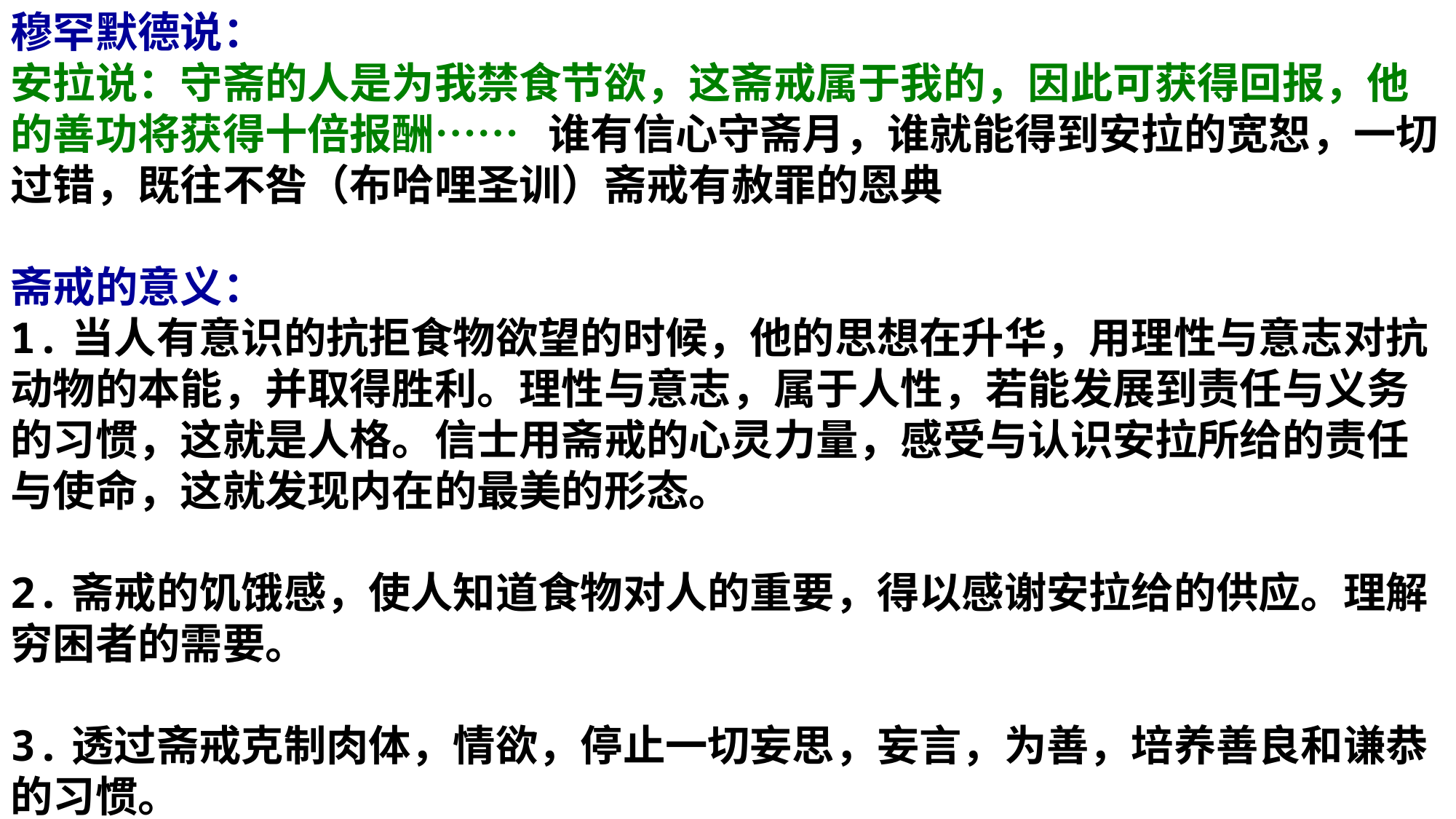

穆罕默德说：
安拉说：守斋的人是为我禁食节欲，这斋戒属于我的，因此可获得回报，他的善功将获得十倍报酬……   谁有信心守斋月，谁就能得到安拉的宽恕，一切过错，既往不咎（布哈哩圣训）斋戒有赦罪的恩典

斋戒的意义：
1.当人有意识的抗拒食物欲望的时候，他的思想在升华，用理性与意志对抗动物的本能，并取得胜利。理性与意志，属于人性，若能发展到责任与义务的习惯，这就是人格。信士用斋戒的心灵力量，感受与认识安拉所给的责任与使命，这就发现内在的最美的形态。

2.斋戒的饥饿感，使人知道食物对人的重要，得以感谢安拉给的供应。理解穷困者的需要。

3.透过斋戒克制肉体，情欲，停止一切妄思，妄言，为善，培养善良和谦恭的习惯。